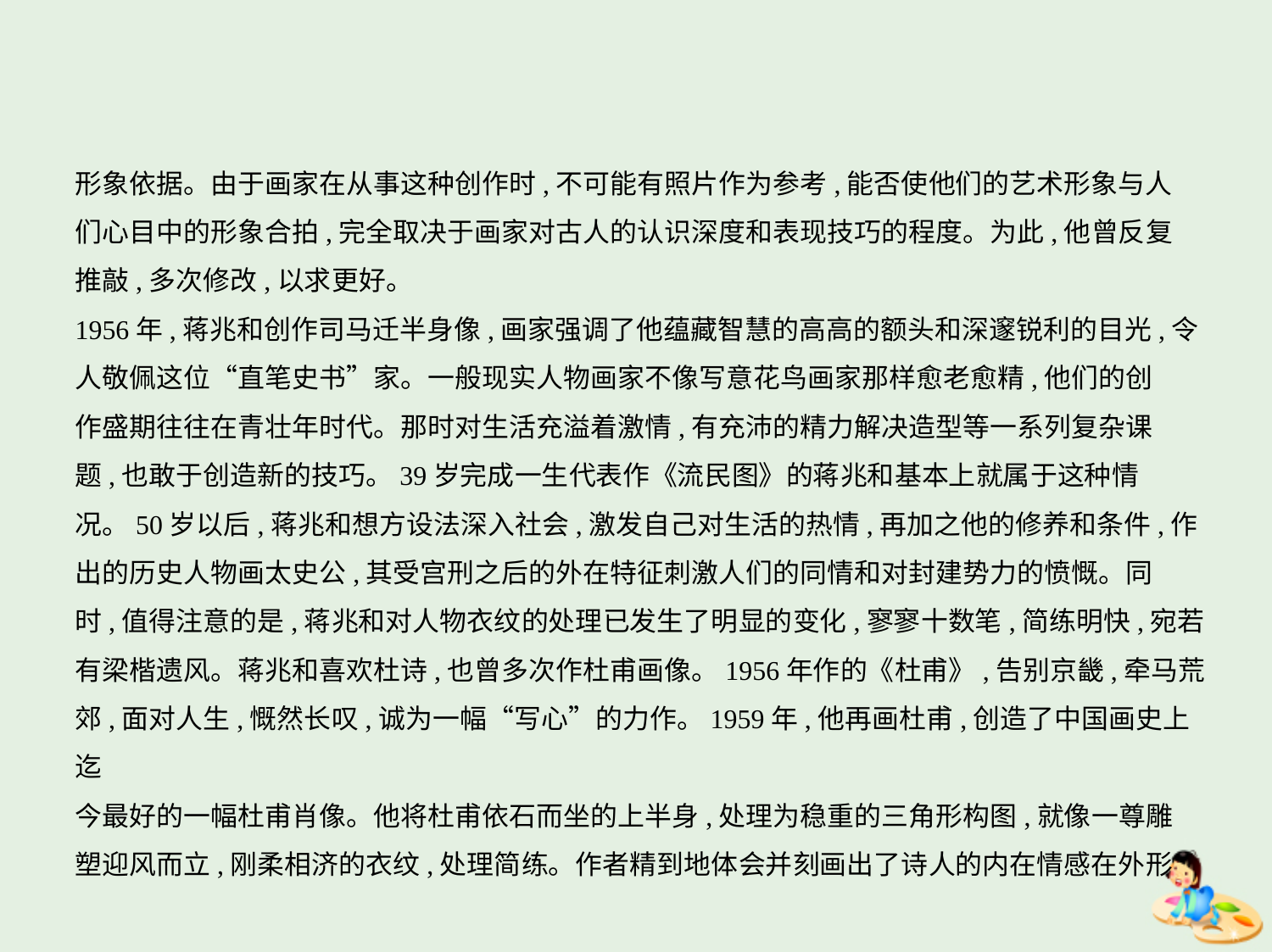

形象依据。由于画家在从事这种创作时,不可能有照片作为参考,能否使他们的艺术形象与人
们心目中的形象合拍,完全取决于画家对古人的认识深度和表现技巧的程度。为此,他曾反复
推敲,多次修改,以求更好。
1956年,蒋兆和创作司马迁半身像,画家强调了他蕴藏智慧的高高的额头和深邃锐利的目光,令
人敬佩这位“直笔史书”家。一般现实人物画家不像写意花鸟画家那样愈老愈精,他们的创
作盛期往往在青壮年时代。那时对生活充溢着激情,有充沛的精力解决造型等一系列复杂课
题,也敢于创造新的技巧。39岁完成一生代表作《流民图》的蒋兆和基本上就属于这种情
况。50岁以后,蒋兆和想方设法深入社会,激发自己对生活的热情,再加之他的修养和条件,作
出的历史人物画太史公,其受宫刑之后的外在特征刺激人们的同情和对封建势力的愤慨。同
时,值得注意的是,蒋兆和对人物衣纹的处理已发生了明显的变化,寥寥十数笔,简练明快,宛若
有梁楷遗风。蒋兆和喜欢杜诗,也曾多次作杜甫画像。1956年作的《杜甫》,告别京畿,牵马荒
郊,面对人生,慨然长叹,诚为一幅“写心”的力作。1959年,他再画杜甫,创造了中国画史上迄
今最好的一幅杜甫肖像。他将杜甫依石而坐的上半身,处理为稳重的三角形构图,就像一尊雕
塑迎风而立,刚柔相济的衣纹,处理简练。作者精到地体会并刻画出了诗人的内在情感在外形